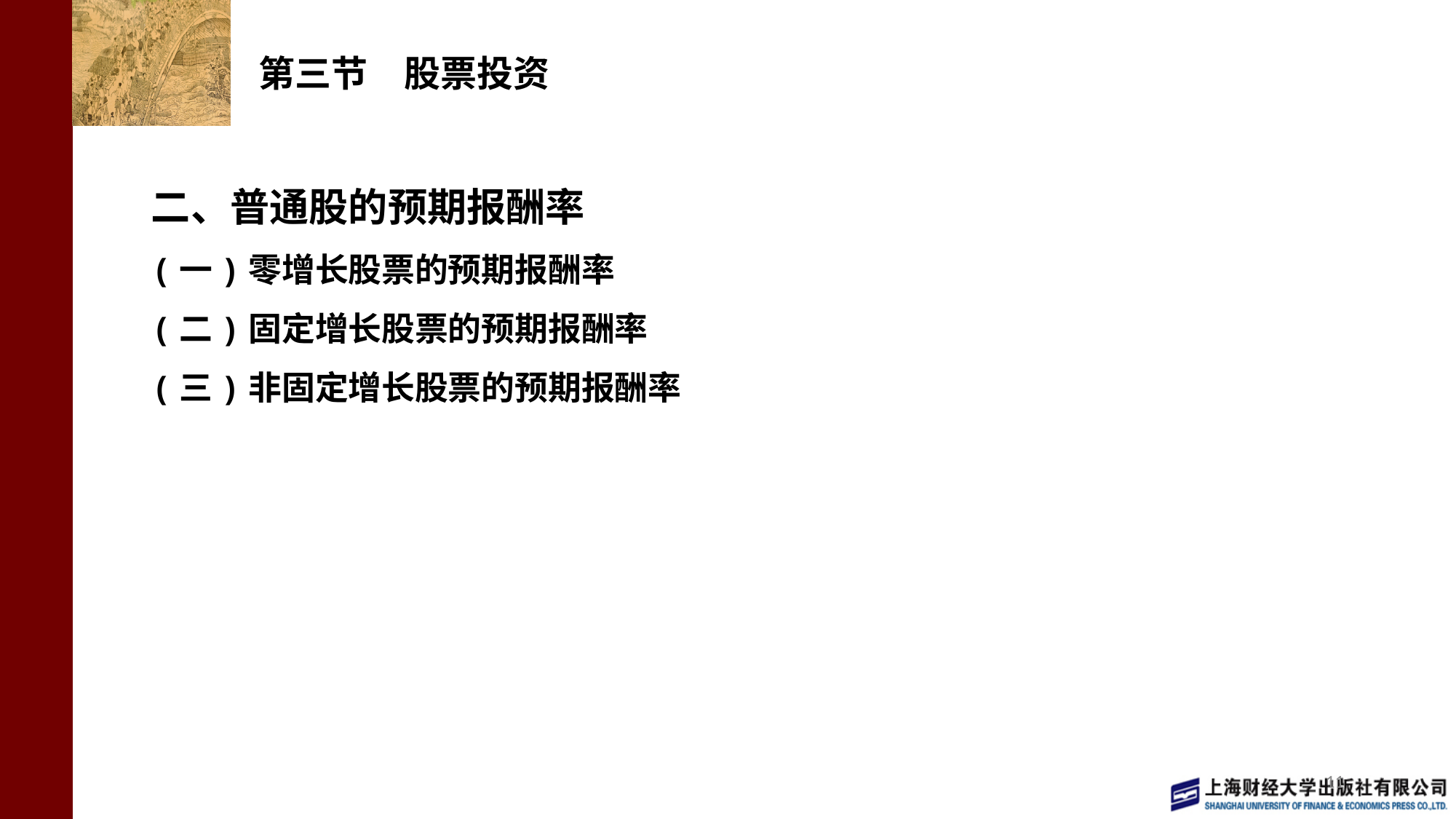

# 第三节　股票投资
二、普通股的预期报酬率
(一)零增长股票的预期报酬率
(二)固定增长股票的预期报酬率
(三)非固定增长股票的预期报酬率

11